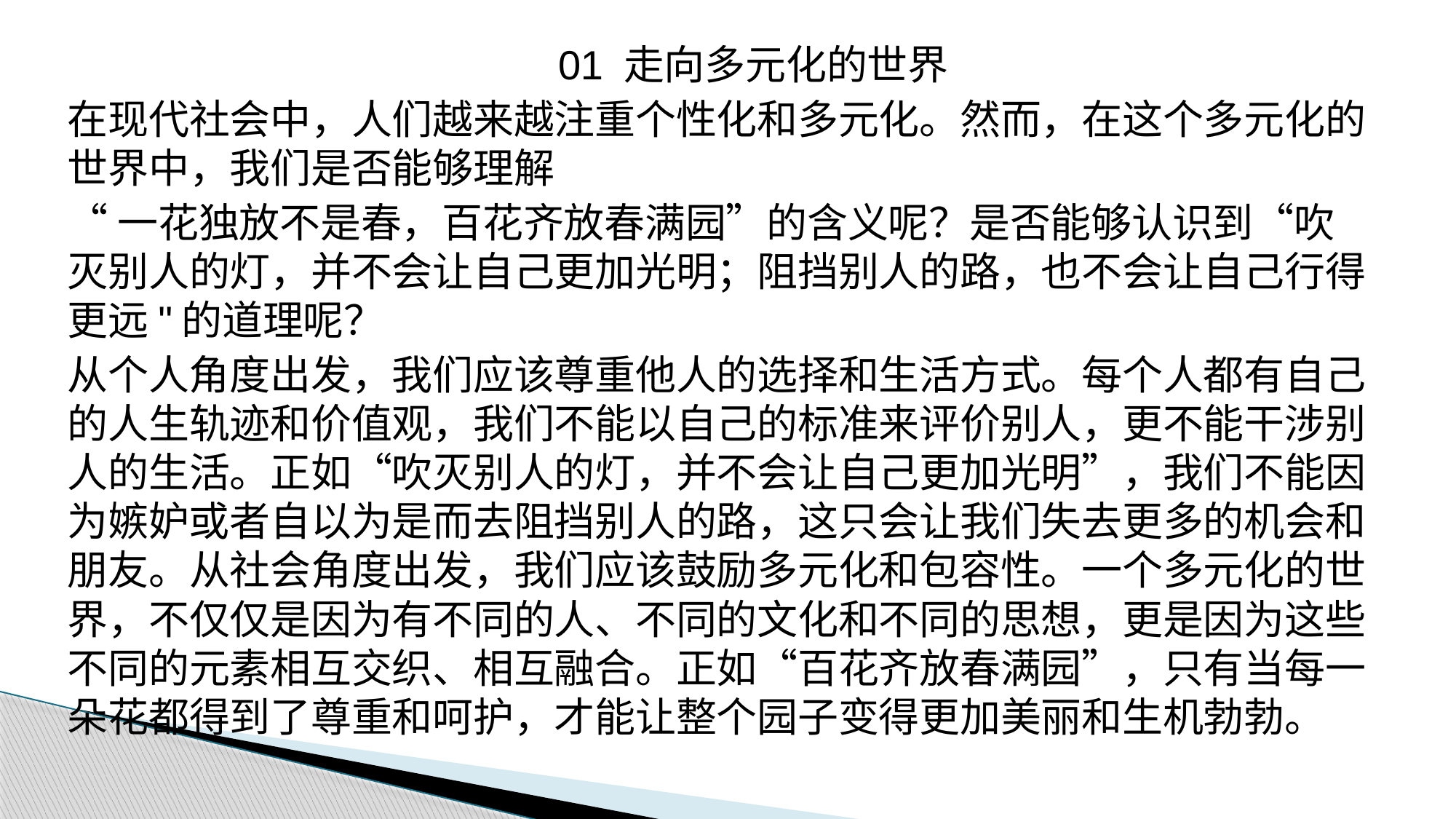

01 走向多元化的世界
在现代社会中，人们越来越注重个性化和多元化。然而，在这个多元化的世界中，我们是否能够理解
“一花独放不是春，百花齐放春满园”的含义呢？是否能够认识到“吹灭别人的灯，并不会让自己更加光明；阻挡别人的路，也不会让自己行得更远"的道理呢？
从个人角度出发，我们应该尊重他人的选择和生活方式。每个人都有自己的人生轨迹和价值观，我们不能以自己的标准来评价别人，更不能干涉别人的生活。正如“吹灭别人的灯，并不会让自己更加光明”，我们不能因为嫉妒或者自以为是而去阻挡别人的路，这只会让我们失去更多的机会和朋友。从社会角度出发，我们应该鼓励多元化和包容性。一个多元化的世界，不仅仅是因为有不同的人、不同的文化和不同的思想，更是因为这些不同的元素相互交织、相互融合。正如“百花齐放春满园”，只有当每一朵花都得到了尊重和呵护，才能让整个园子变得更加美丽和生机勃勃。